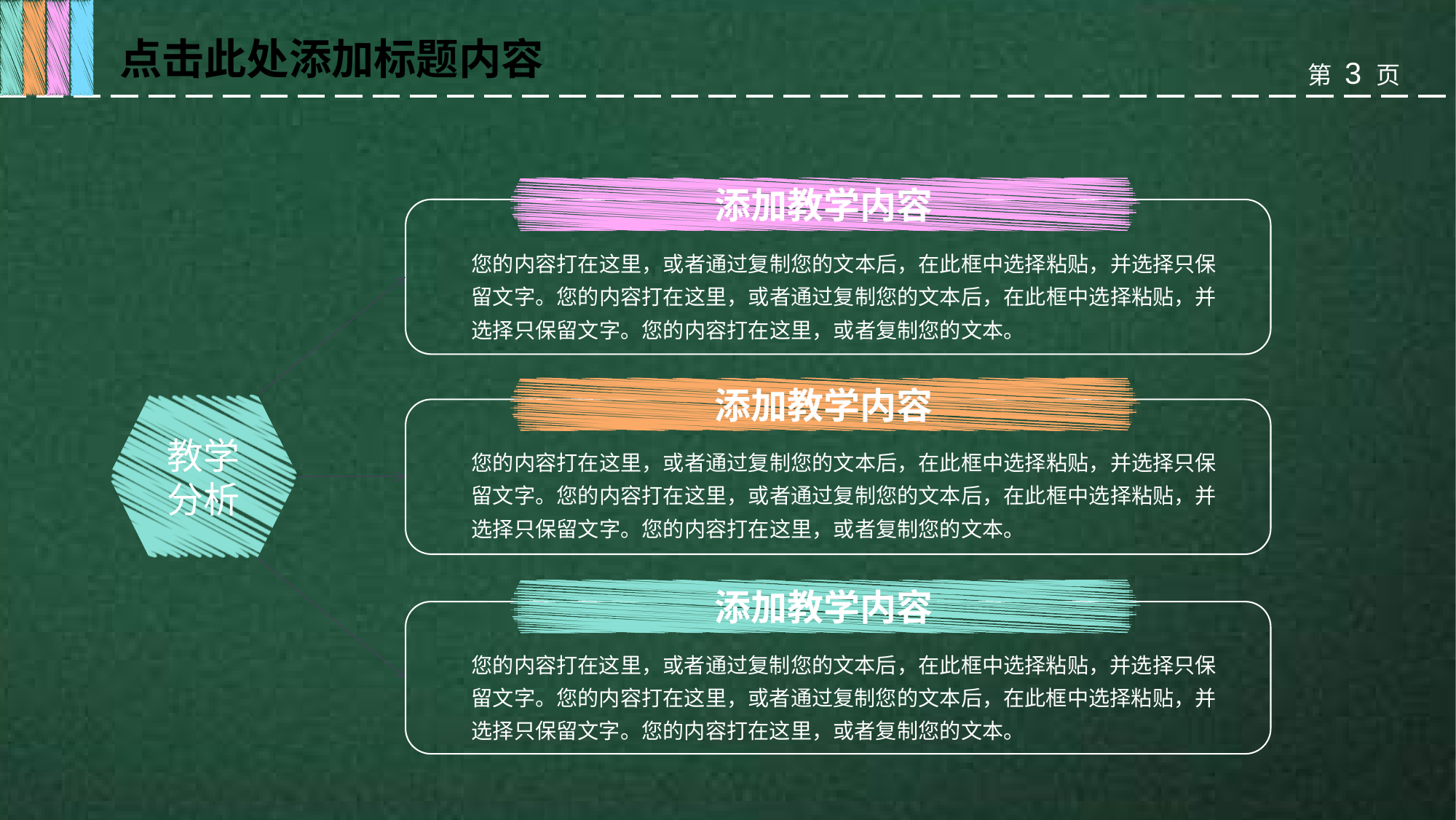

点击此处添加标题内容
添加教学内容

您的内容打在这里，或者通过复制您的文本后，在此框中选择粘贴，并选择只保留文字。您的内容打在这里，或者通过复制您的文本后，在此框中选择粘贴，并选择只保留文字。您的内容打在这里，或者复制您的文本。
添加教学内容
教学分析

您的内容打在这里，或者通过复制您的文本后，在此框中选择粘贴，并选择只保留文字。您的内容打在这里，或者通过复制您的文本后，在此框中选择粘贴，并选择只保留文字。您的内容打在这里，或者复制您的文本。
添加教学内容

您的内容打在这里，或者通过复制您的文本后，在此框中选择粘贴，并选择只保留文字。您的内容打在这里，或者通过复制您的文本后，在此框中选择粘贴，并选择只保留文字。您的内容打在这里，或者复制您的文本。